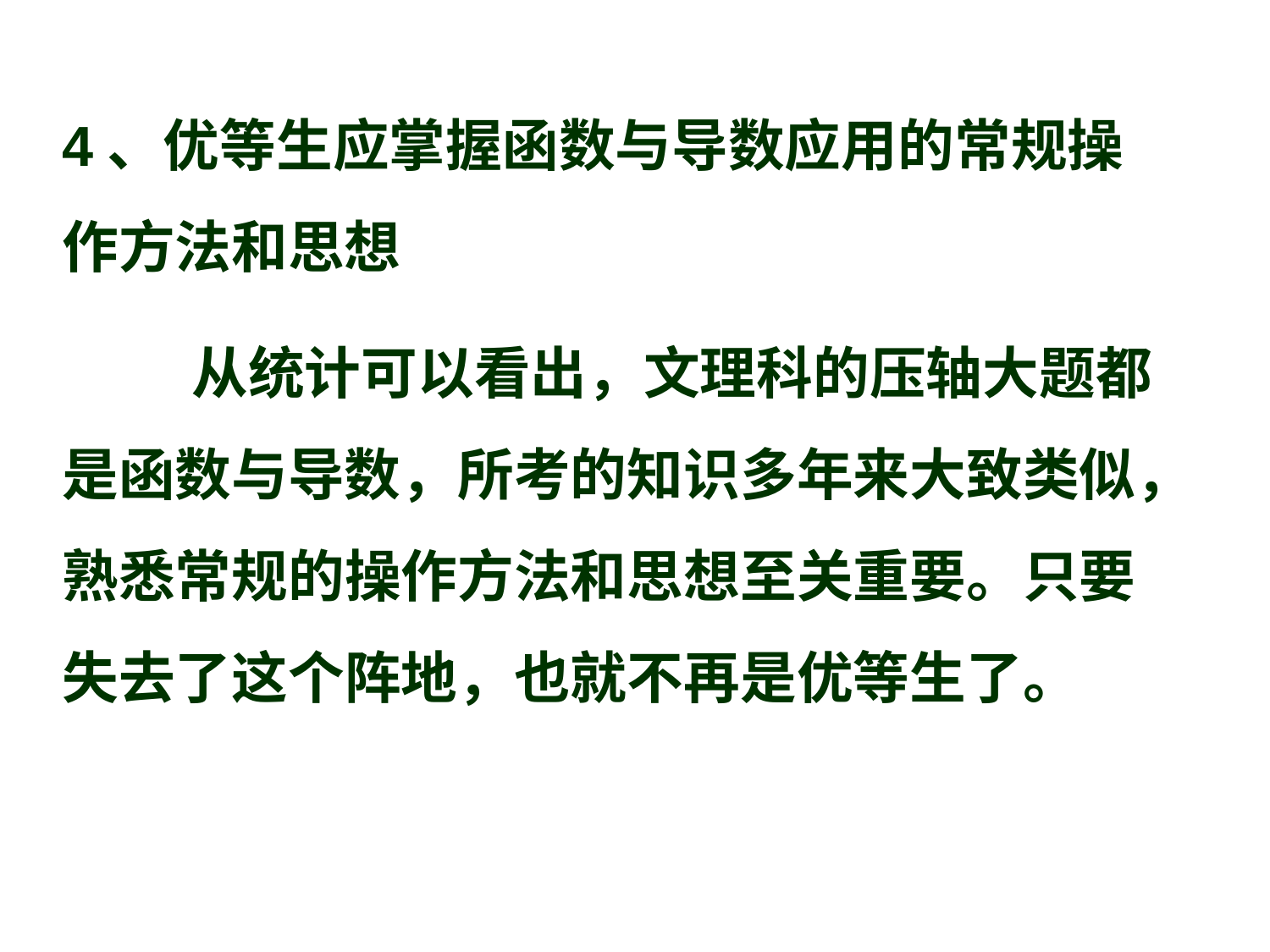

4、优等生应掌握函数与导数应用的常规操作方法和思想
         从统计可以看出，文理科的压轴大题都是函数与导数，所考的知识多年来大致类似，熟悉常规的操作方法和思想至关重要。只要失去了这个阵地，也就不再是优等生了。